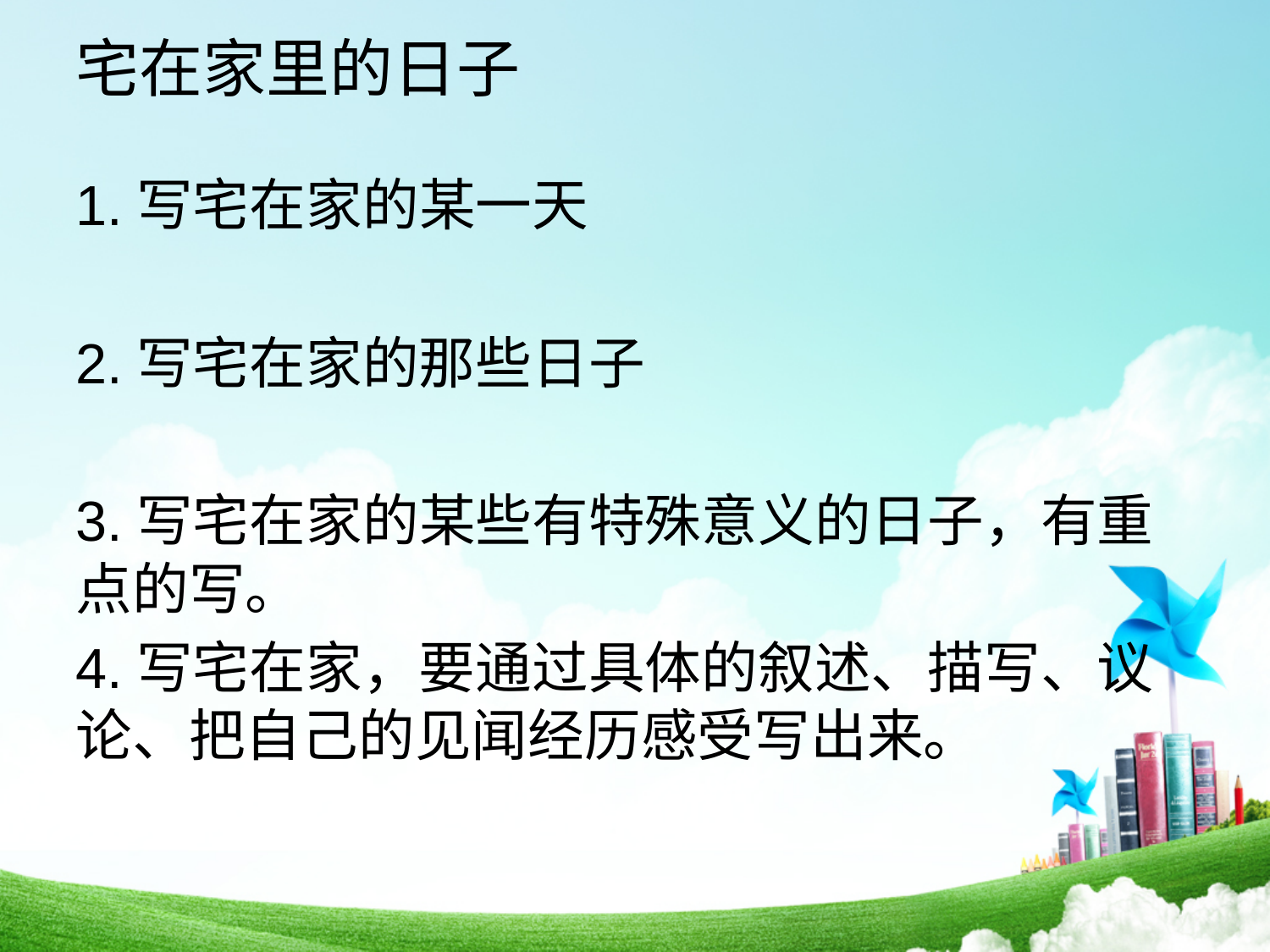

# 宅在家里的日子
1.写宅在家的某一天

2.写宅在家的那些日子

3.写宅在家的某些有特殊意义的日子，有重点的写。
4.写宅在家，要通过具体的叙述、描写、议论、把自己的见闻经历感受写出来。